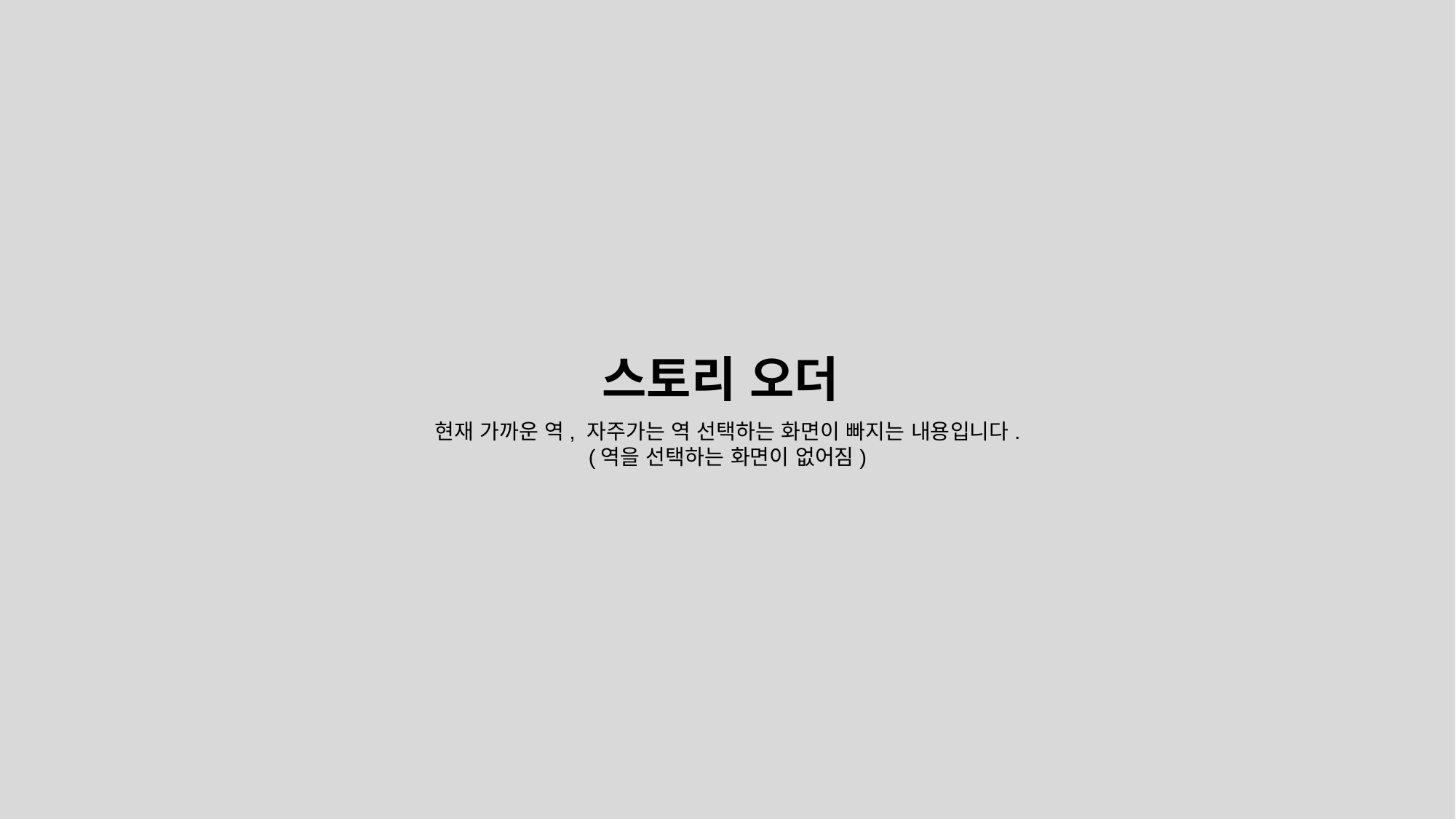

스토리 오더
현재 가까운 역, 자주가는 역 선택하는 화면이 빠지는 내용입니다.
(역을 선택하는 화면이 없어짐)